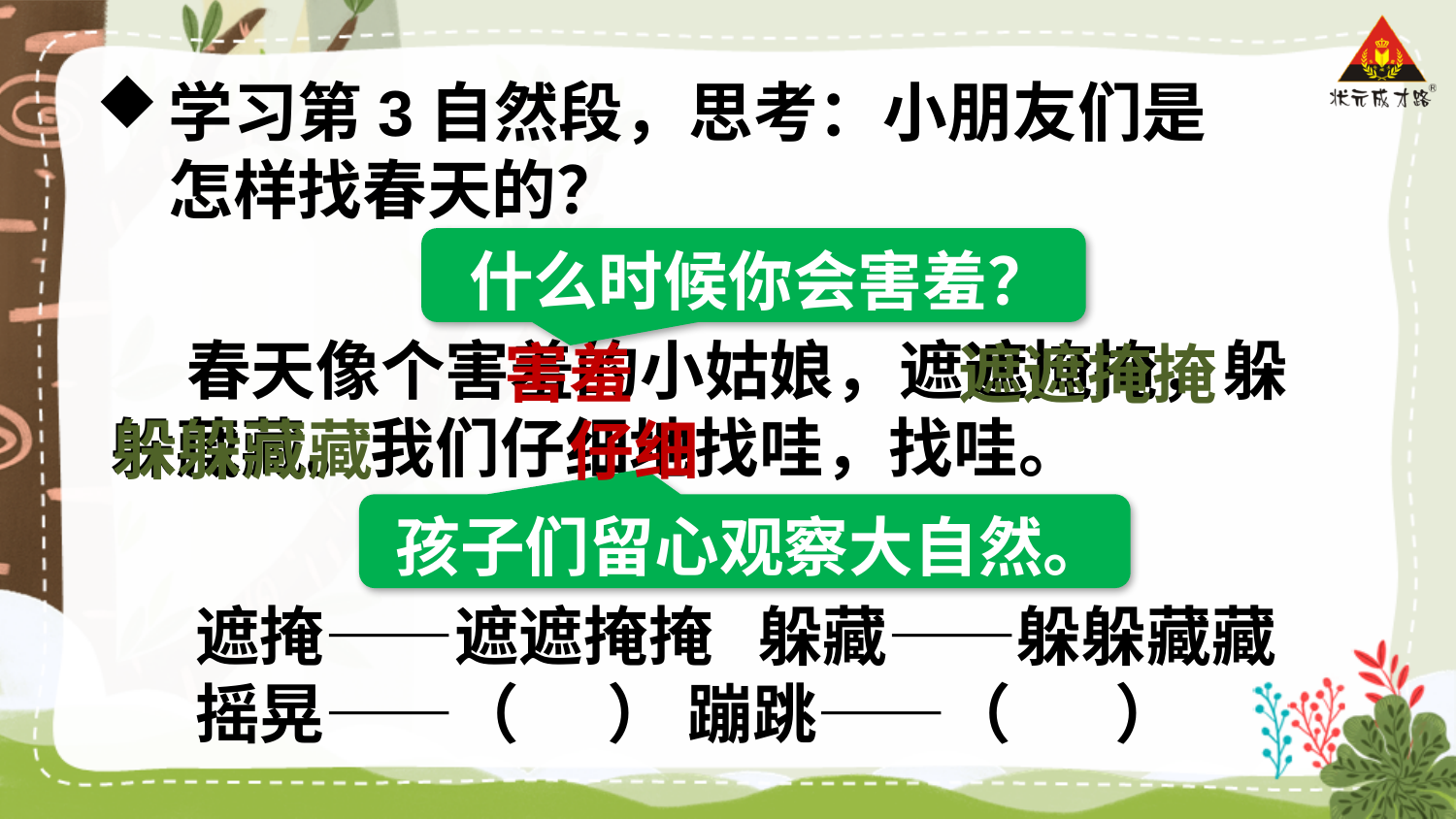

学习第3自然段，思考：小朋友们是怎样找春天的？
什么时候你会害羞？
    春天像个害羞的小姑娘，遮遮掩掩，躲躲藏藏。我们仔细地找哇，找哇。
害羞
遮遮掩掩
躲躲藏藏
仔细
孩子们留心观察大自然。
遮掩——遮遮掩掩   躲藏——躲躲藏藏
摇晃——（      ） 蹦跳——（       ）